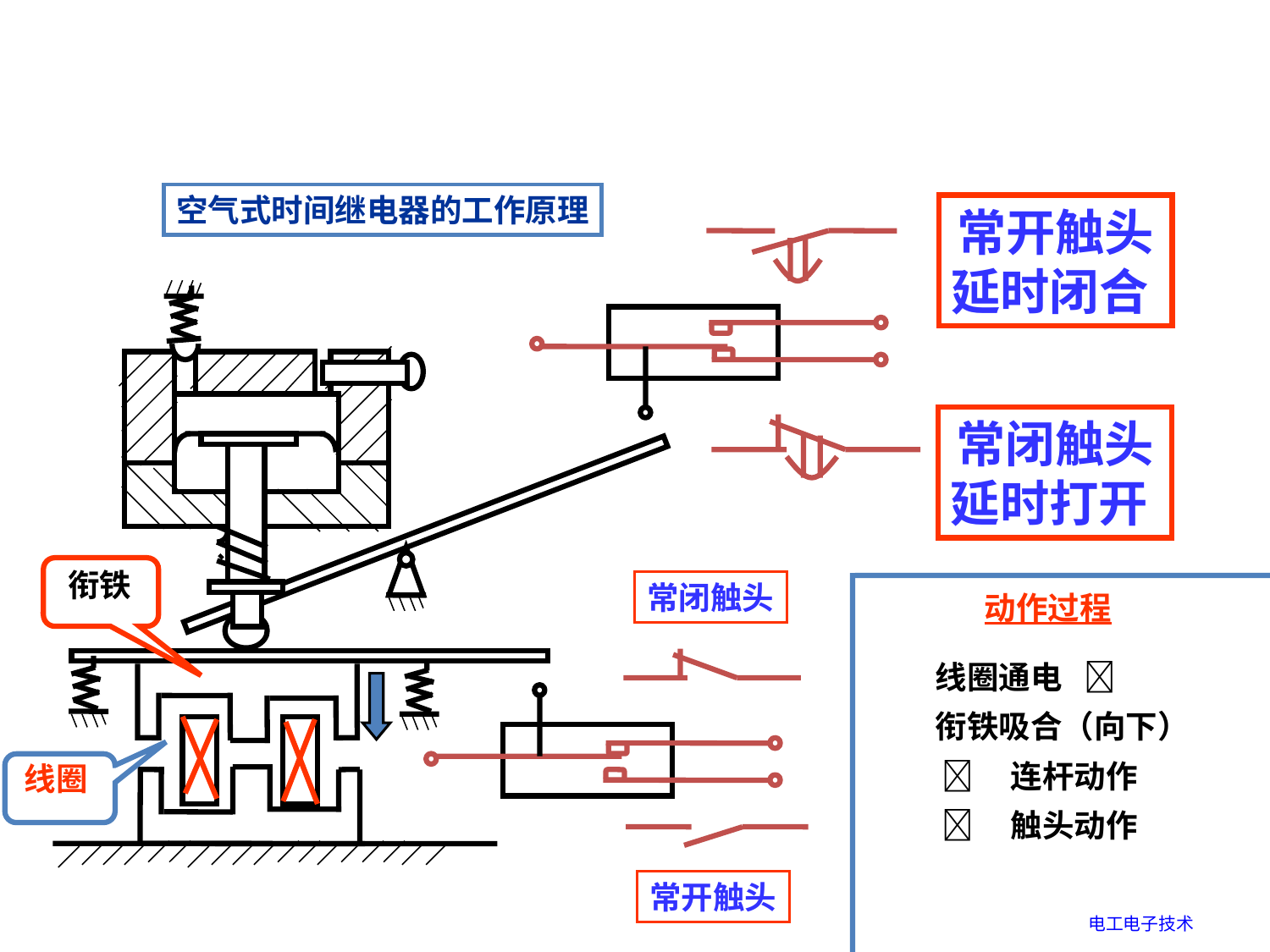

空气式时间继电器的工作原理
常开触头
延时闭合

常闭触头
延时打开

衔铁

常闭触头

动作过程
线圈通电   ⇒
衔铁吸合（向下）
 ⇒    连杆动作
 ⇒    触头动作

线圈

常开触头

电工电子技术